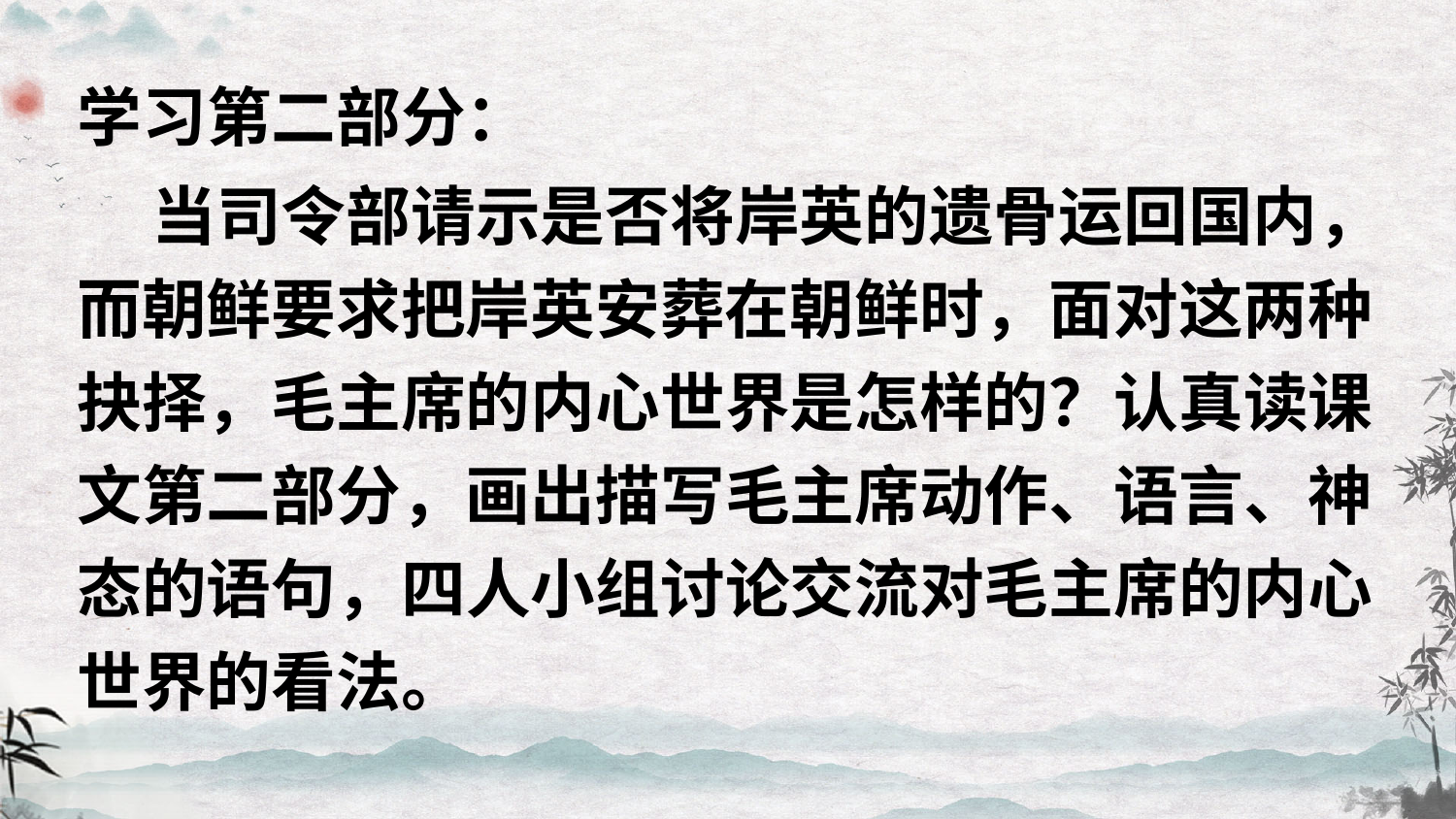

学习第二部分：
    当司令部请示是否将岸英的遗骨运回国内，而朝鲜要求把岸英安葬在朝鲜时，面对这两种抉择，毛主席的内心世界是怎样的？认真读课文第二部分，画出描写毛主席动作、语言、神态的语句，四人小组讨论交流对毛主席的内心世界的看法。